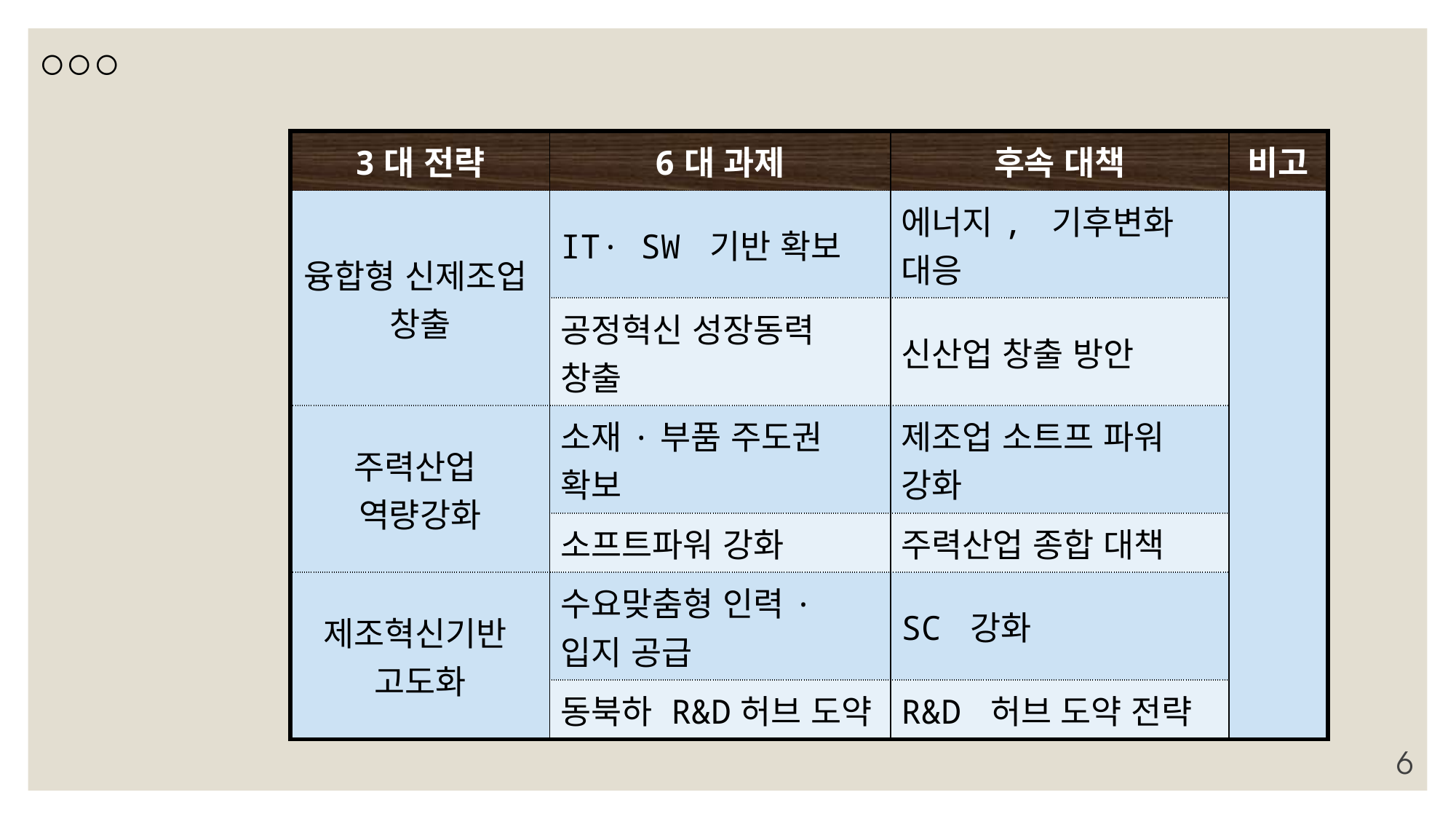

#
| 3대 전략 | 6대 과제 | 후속 대책 | 비고 |
| --- | --- | --- | --- |
| 융합형 신제조업 창출 | IT· SW 기반 확보 | 에너지, 기후변화 대응 |  |
|  | 공정혁신 성장동력 창출 | 신산업 창출 방안 |  |
| 주력산업 역량강화 | 소재·부품 주도권 확보 | 제조업 소트프 파워 강화 |  |
|  | 소프트파워 강화 | 주력산업 종합 대책 |  |
| 제조혁신기반 고도화 | 수요맞춤형 인력·입지 공급 | SC 강화 |  |
|  | 동북하 R&D허브 도약 | R&D 허브 도약 전략 |  |
6